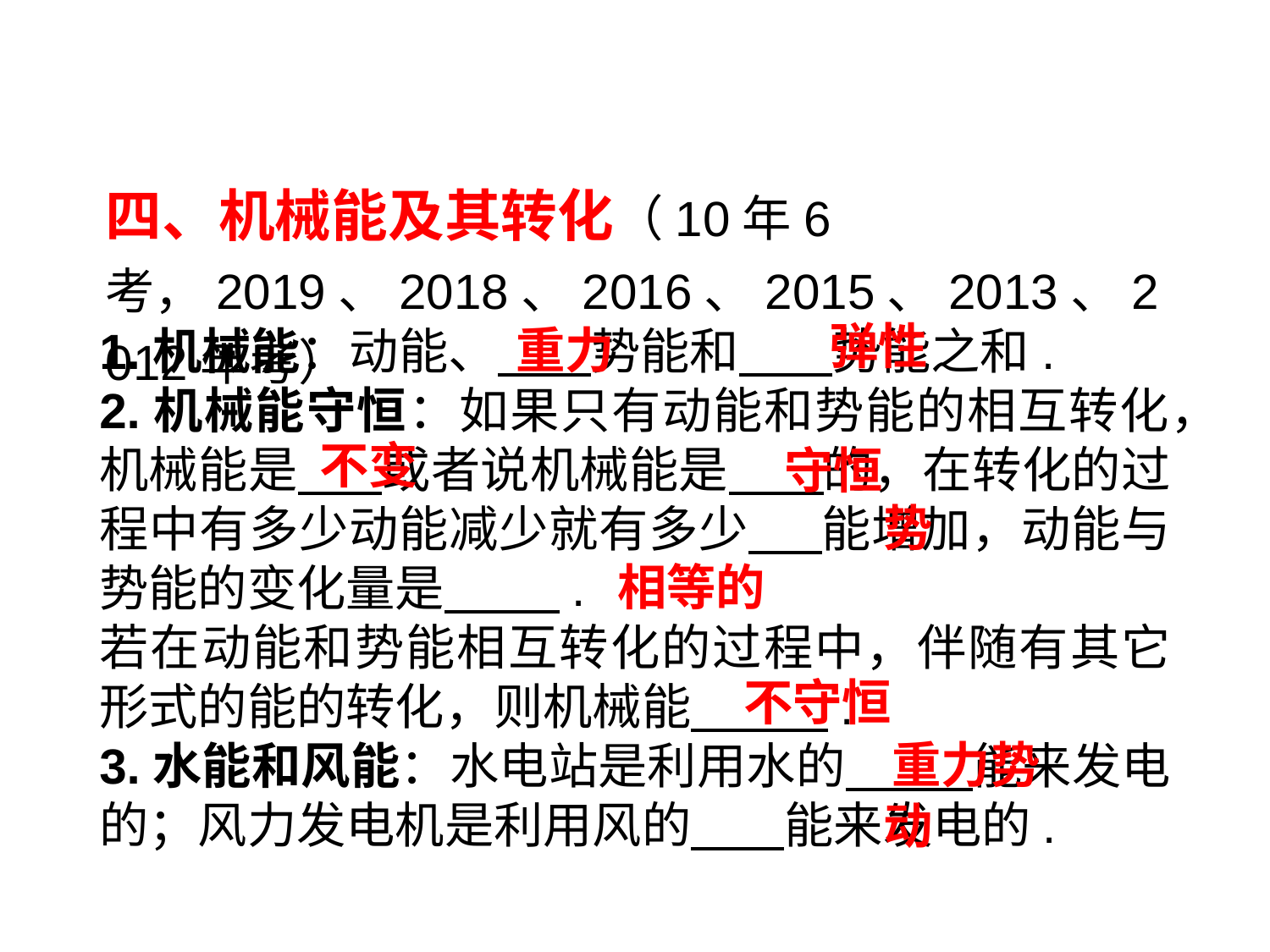

四、机械能及其转化（10年6考，2019、2018、2016、2015、2013、2012年考）
 弹性
重力
1.机械能：动能、　    势能和　    势能之和.
2.机械能守恒：如果只有动能和势能的相互转化，机械能是　   或者说机械能是　    的，在转化的过程中有多少动能减少就有多少　  能增加，动能与势能的变化量是　      .
若在动能和势能相互转化的过程中，伴随有其它形式的能的转化，则机械能　        .
3.水能和风能：水电站是利用水的　       能来发电的；风力发电机是利用风的　    能来发电的.
不变
守恒
势
相等的
不守恒
重力势
动